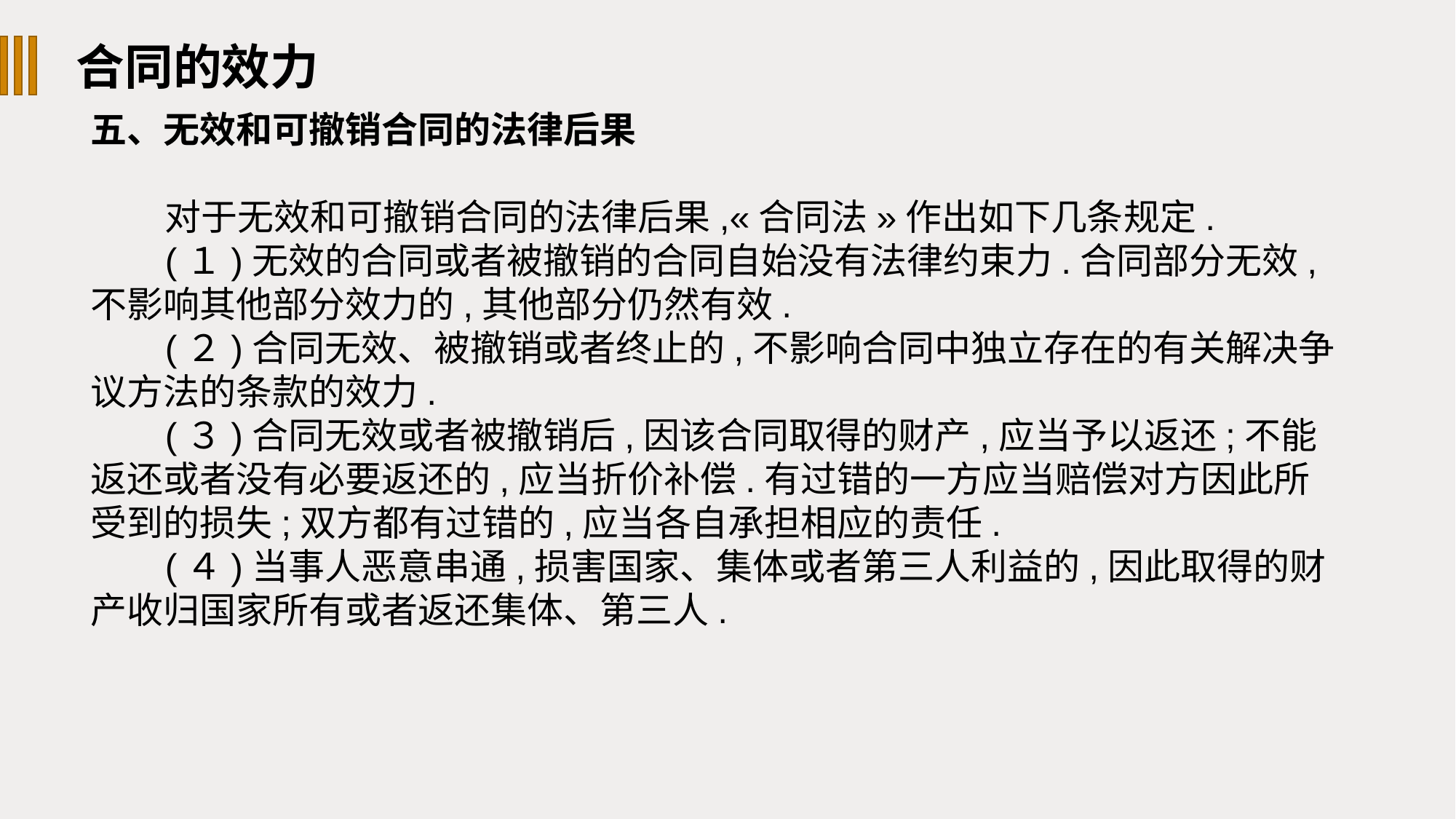

合同的效力

五、无效和可撤销合同的法律后果

对于无效和可撤销合同的法律后果,«合同法»作出如下几条规定.
(１)无效的合同或者被撤销的合同自始没有法律约束力.合同部分无效,不影响其他部分效力的,其他部分仍然有效.
(２)合同无效、被撤销或者终止的,不影响合同中独立存在的有关解决争议方法的条款的效力.
(３)合同无效或者被撤销后,因该合同取得的财产,应当予以返还;不能返还或者没有必要返还的,应当折价补偿.有过错的一方应当赔偿对方因此所受到的损失;双方都有过错的,应当各自承担相应的责任.
(４)当事人恶意串通,损害国家、集体或者第三人利益的,因此取得的财产收归国家所有或者返还集体、第三人.